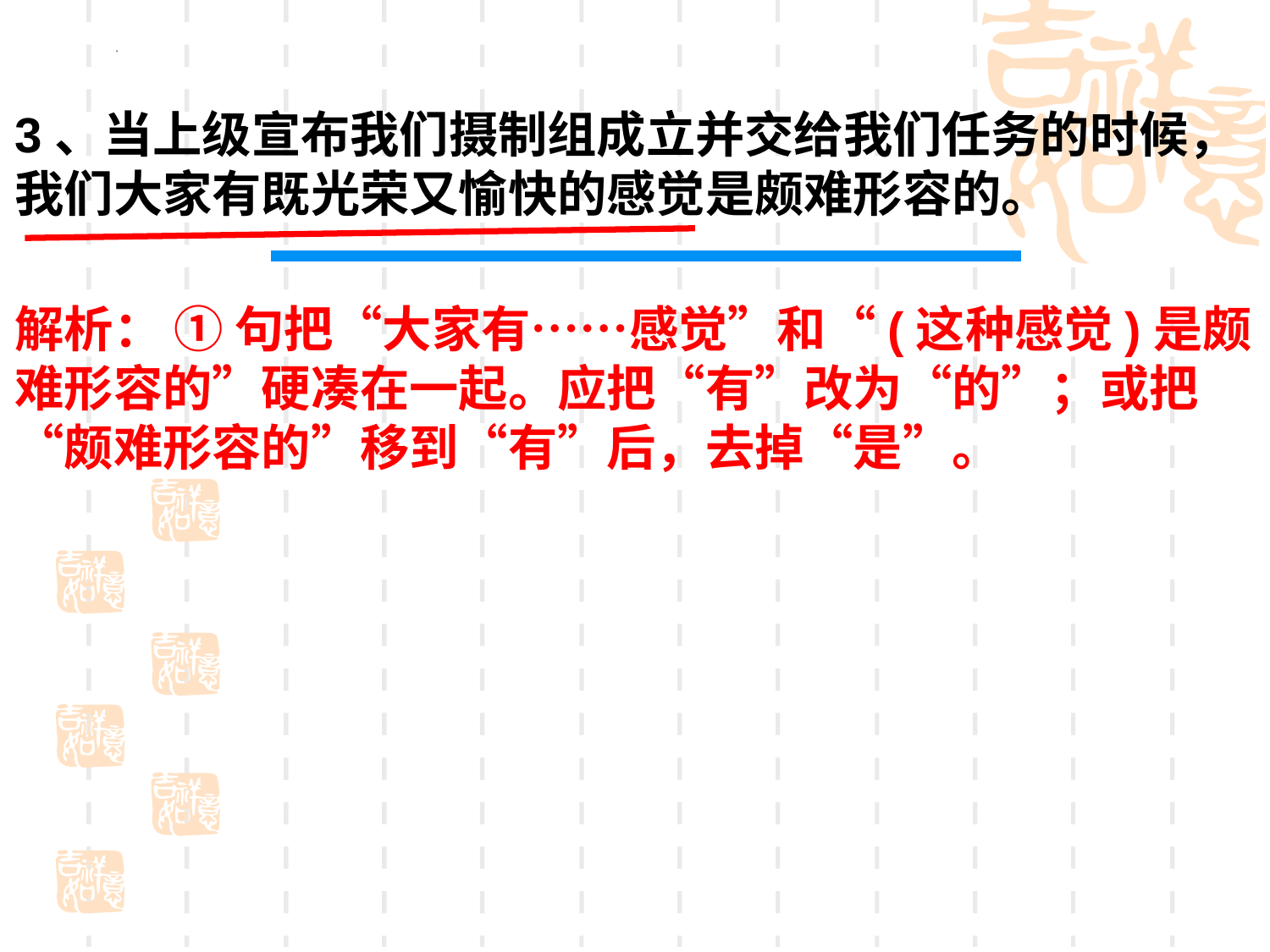

3、当上级宣布我们摄制组成立并交给我们任务的时候，我们大家有既光荣又愉快的感觉是颇难形容的。

解析： ① 句把“大家有……感觉”和“(这种感觉)是颇难形容的”硬凑在一起。应把“有”改为“的”；或把“颇难形容的”移到“有”后，去掉“是”。